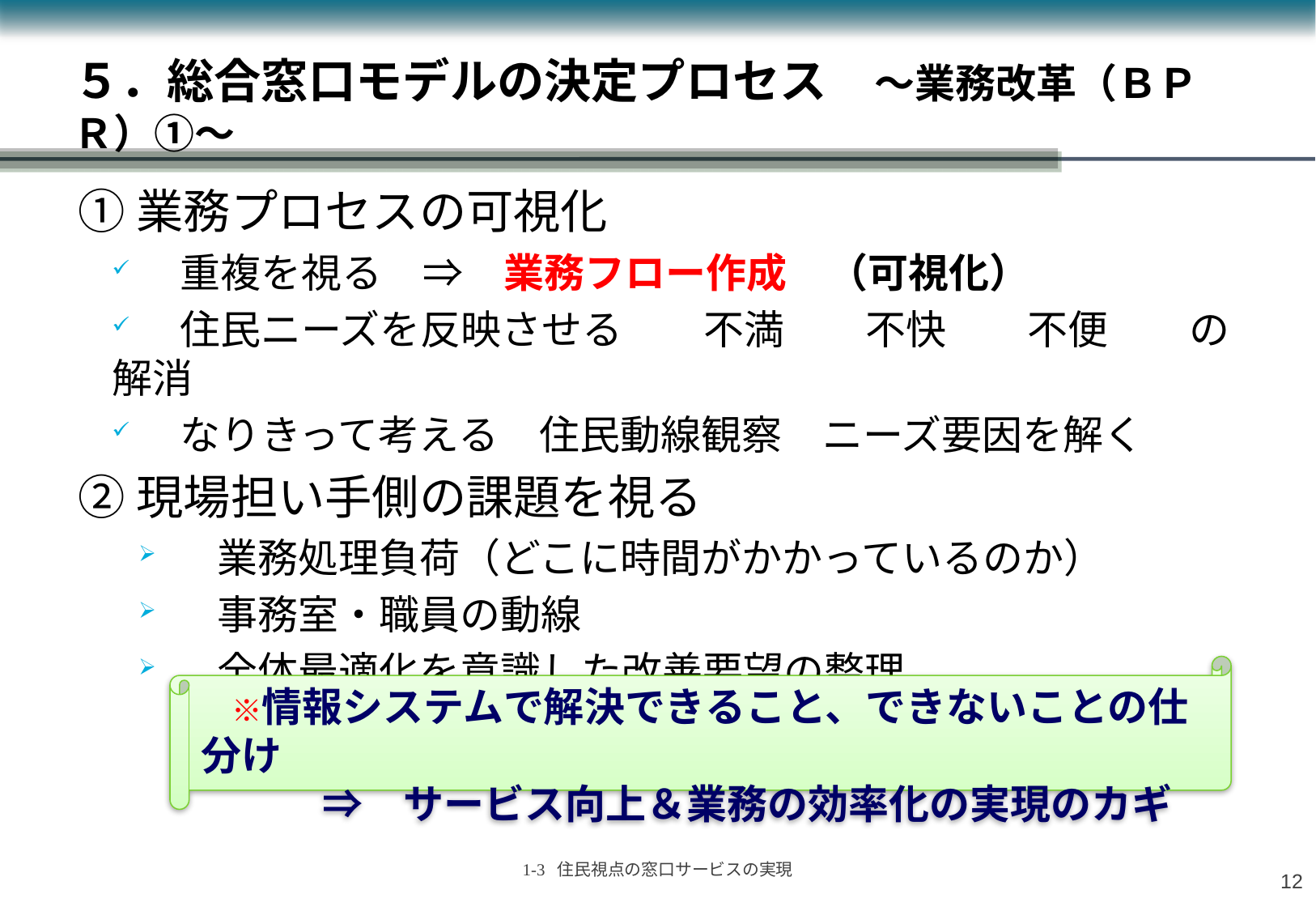

# ５．総合窓口モデルの決定プロセス　～業務改革（ＢＰＲ）①～
①業務プロセスの可視化
　 重複を視る　⇒　業務フロー作成　（可視化）
　 住民ニーズを反映させる　　不満　　不快　　不便　　の解消
　 なりきって考える　住民動線観察　ニーズ要因を解く
②現場担い手側の課題を視る
　業務処理負荷（どこに時間がかかっているのか）
　事務室・職員の動線
　全体最適化を意識した改善要望の整理
　※情報システムで解決できること、できないことの仕分け
　　　⇒　サービス向上＆業務の効率化の実現のカギ
12
1-3  住民視点の窓口サービスの実現